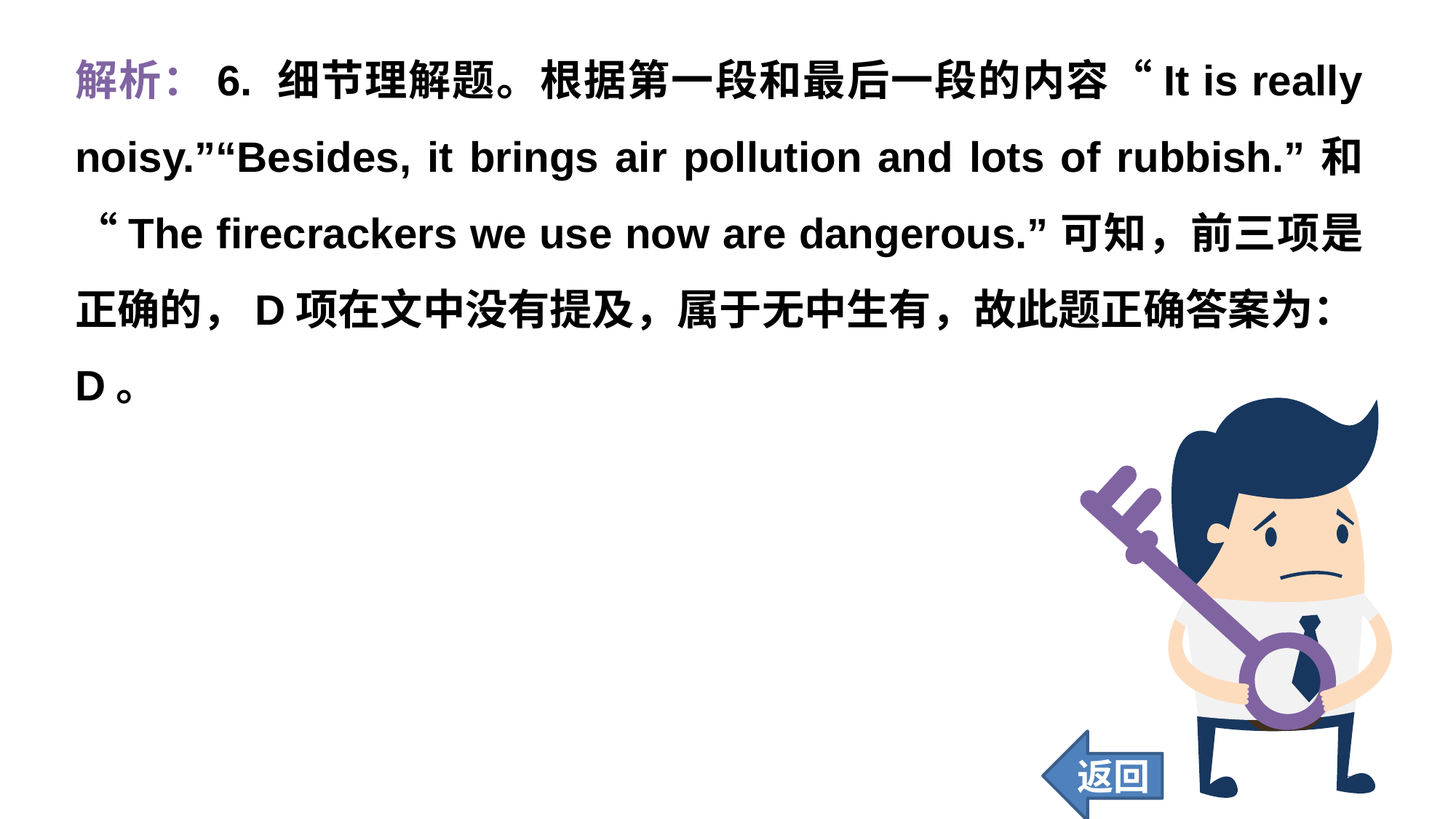

解析：6. 细节理解题。根据第一段和最后一段的内容“It is really noisy.”“Besides, it brings air pollution and lots of rubbish.”和“The firecrackers we use now are dangerous.”可知，前三项是正确的，D项在文中没有提及，属于无中生有，故此题正确答案为：D。

返回
225